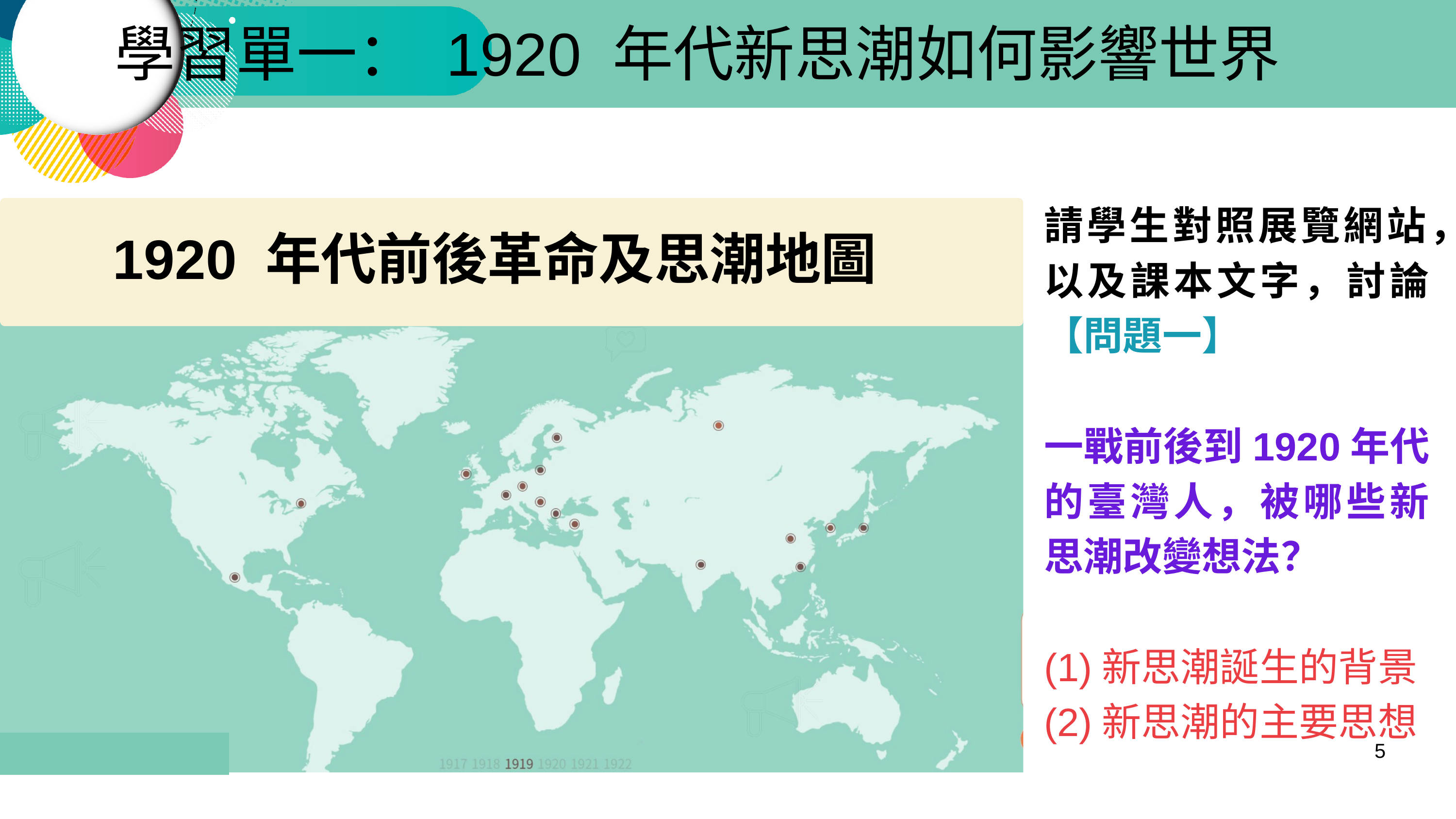

學習單一： 1920 年代新思潮如何影響世界
請學生對照展覽網站，以及課本文字，討論【問題一】

一戰前後到1920年代的臺灣人，被哪些新思潮改變想法？

(1)新思潮誕生的背景
(2)新思潮的主要思想

 1920 年代前後革命及思潮地圖

5